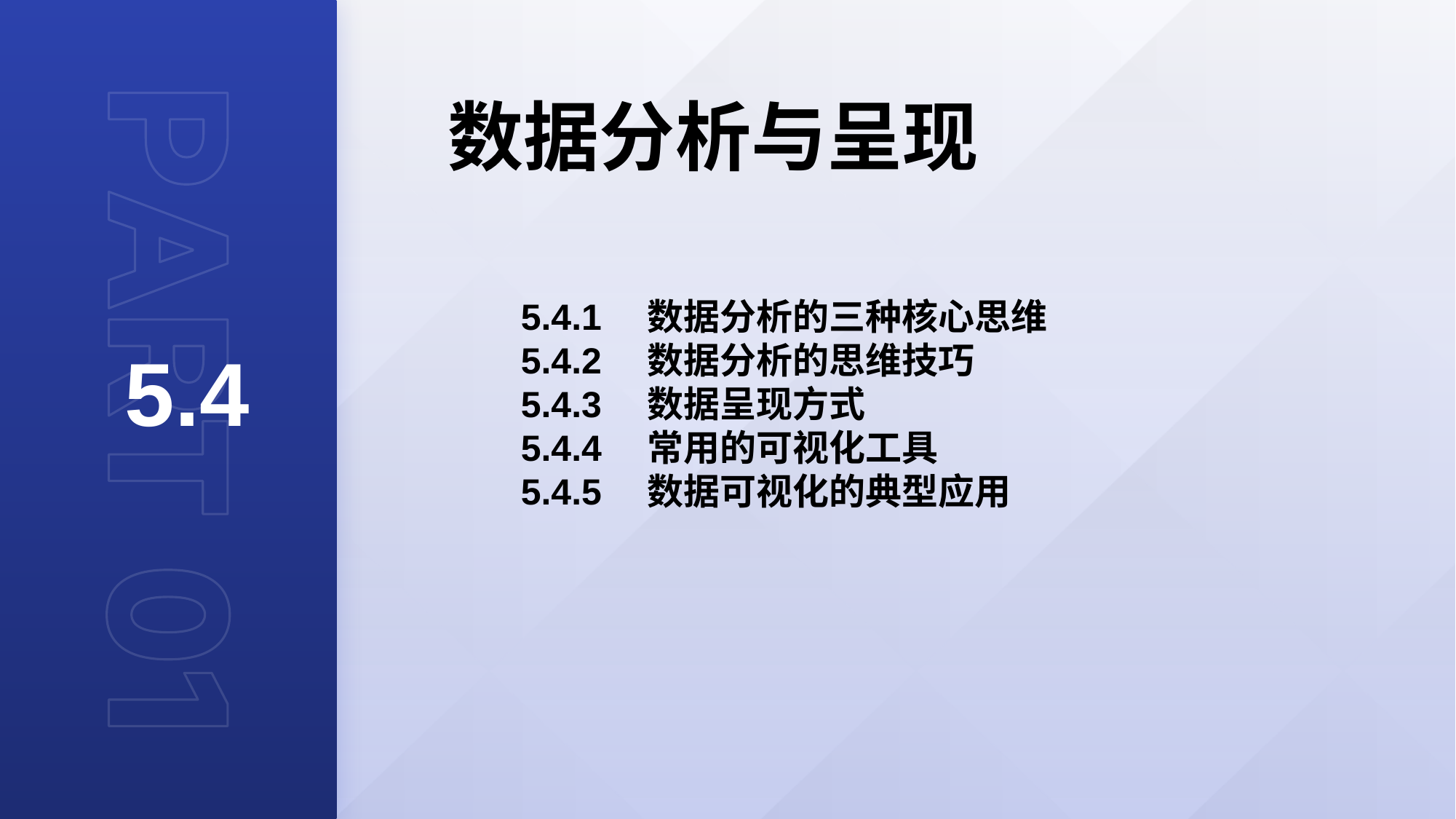

数据分析与呈现
5.4
5.4.1　数据分析的三种核心思维
5.4.2　数据分析的思维技巧
5.4.3　数据呈现方式
5.4.4　常用的可视化工具
5.4.5　数据可视化的典型应用